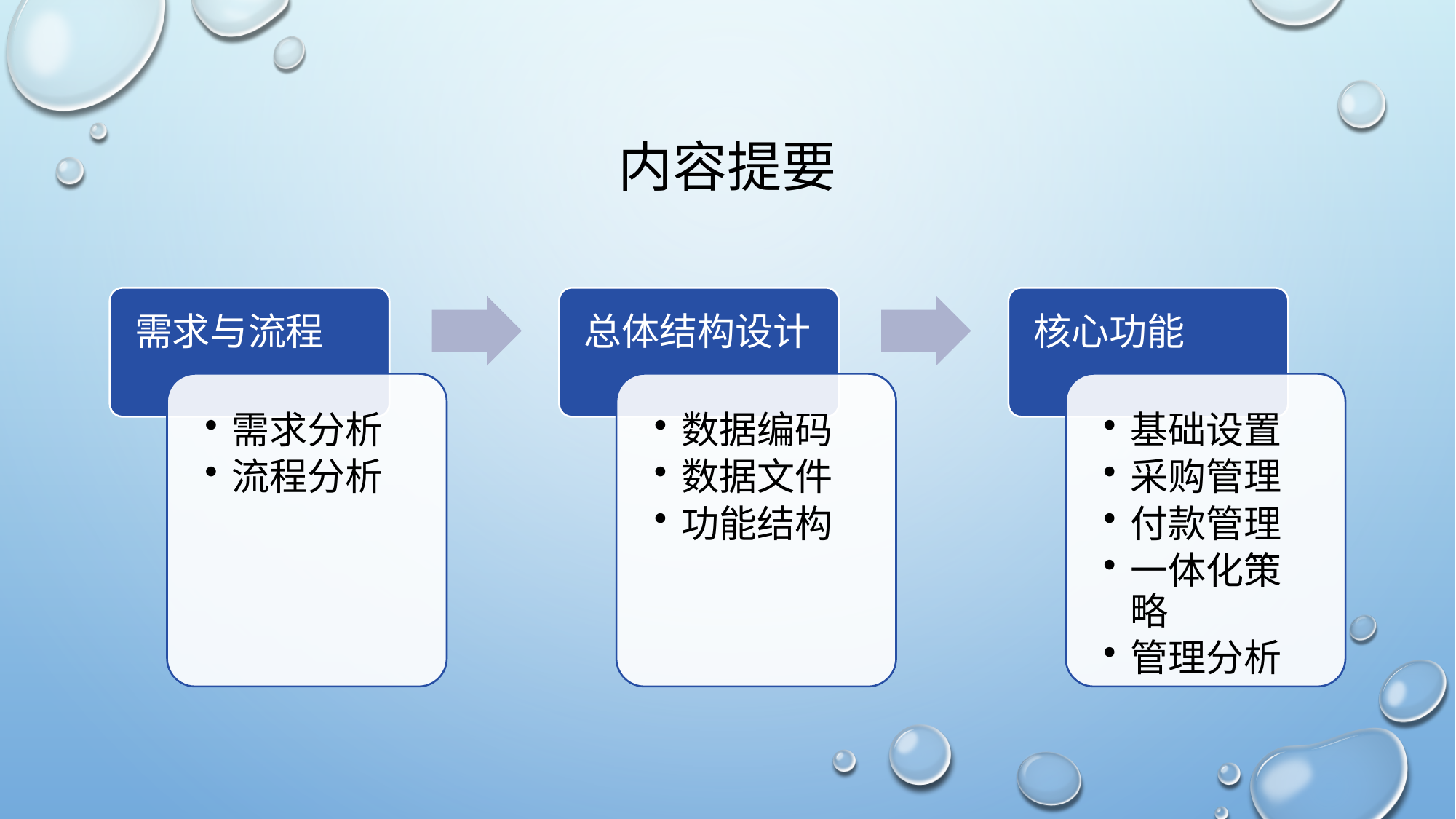

# 内容提要
需求与流程
需求分析
流程分析

总体结构设计
数据编码
数据文件
功能结构

核心功能
基础设置
采购管理
付款管理
一体化策略
管理分析